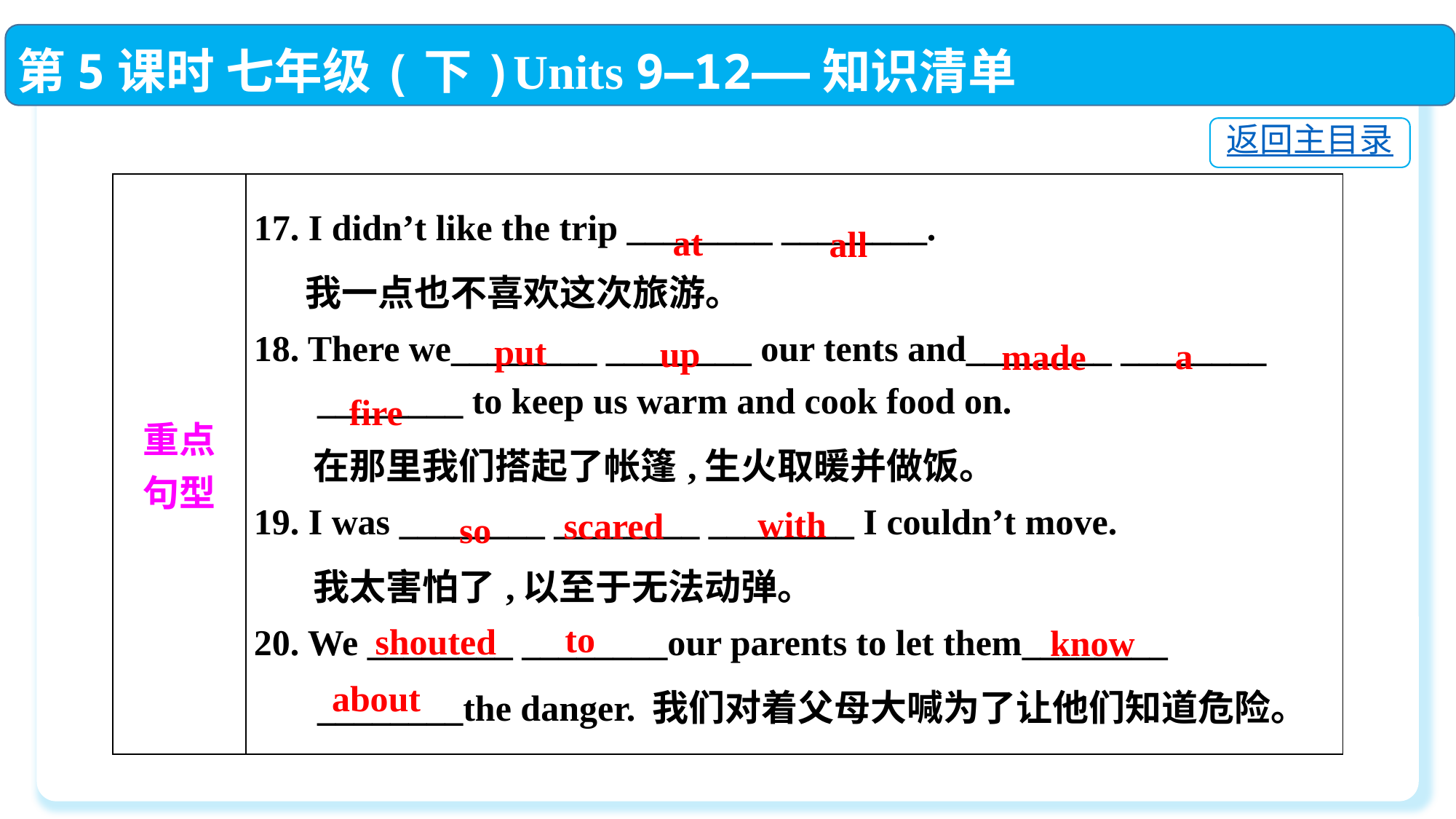

第5课时 七年级(下)Units 9—12——知识清单

返回主目录
| 重点 句型 | 17. I didn’t like the trip \_\_\_\_\_\_\_\_ \_\_\_\_\_\_\_\_.  我一点也不喜欢这次旅游。 18. There we\_\_\_\_\_\_\_\_ \_\_\_\_\_\_\_\_ our tents and\_\_\_\_\_\_\_\_ \_\_\_\_\_\_\_\_ \_\_\_\_\_\_\_\_ to keep us warm and cook food on.  在那里我们搭起了帐篷,生火取暖并做饭。 19. I was \_\_\_\_\_\_\_\_ \_\_\_\_\_\_\_\_ \_\_\_\_\_\_\_\_ I couldn’t move.  我太害怕了,以至于无法动弹。 20. We \_\_\_\_\_\_\_\_ \_\_\_\_\_\_\_\_our parents to let them\_\_\_\_\_\_\_\_ \_\_\_\_\_\_\_\_the danger. 我们对着父母大喊为了让他们知道危险。 |
| --- | --- |
at
all
put
up
a
made
fire
with
scared
so
to
shouted
know
about